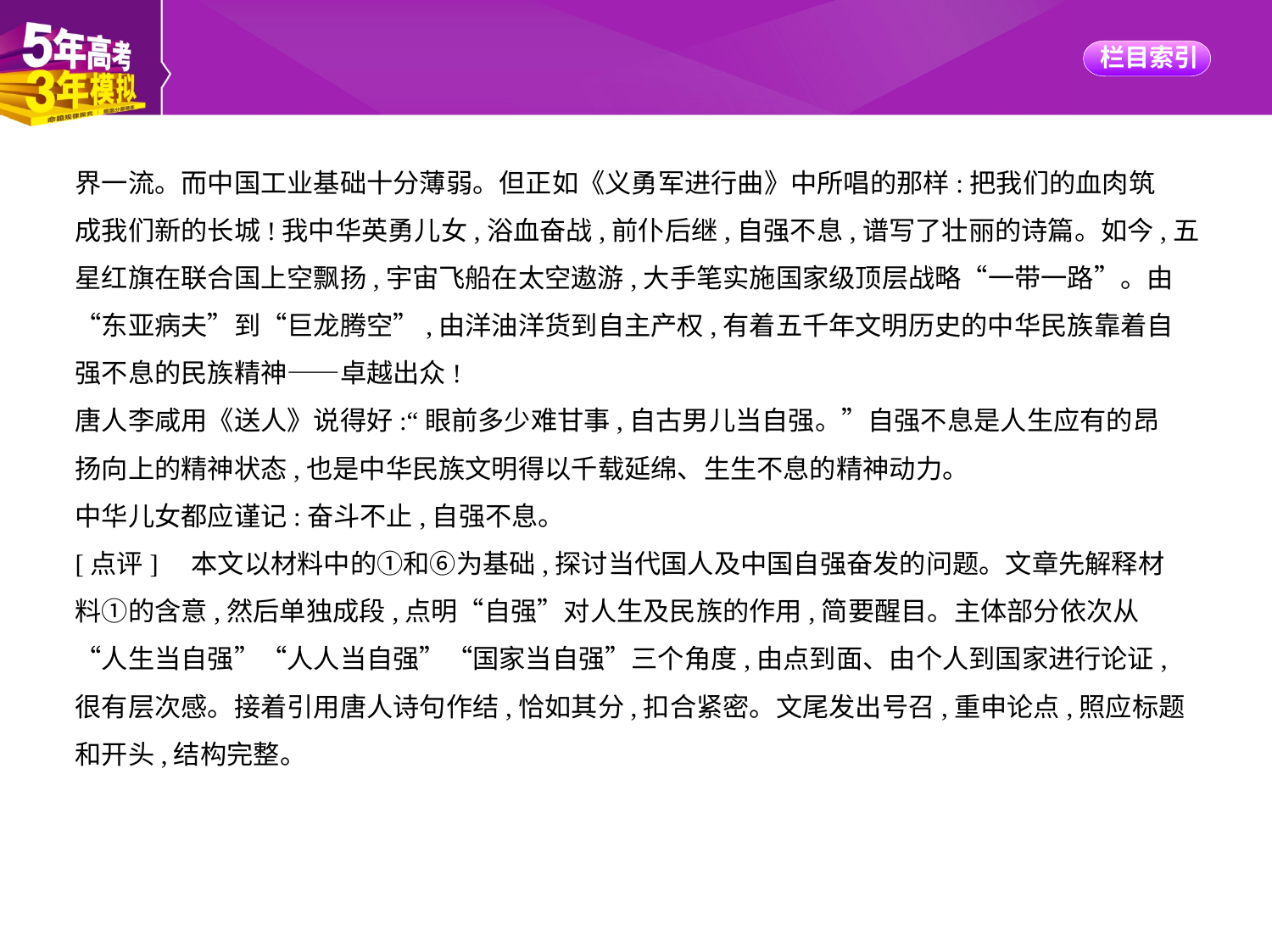

界一流。而中国工业基础十分薄弱。但正如《义勇军进行曲》中所唱的那样:把我们的血肉筑
成我们新的长城!我中华英勇儿女,浴血奋战,前仆后继,自强不息,谱写了壮丽的诗篇。如今,五
星红旗在联合国上空飘扬,宇宙飞船在太空遨游,大手笔实施国家级顶层战略“一带一路”。由
“东亚病夫”到“巨龙腾空”,由洋油洋货到自主产权,有着五千年文明历史的中华民族靠着自
强不息的民族精神——卓越出众!
唐人李咸用《送人》说得好:“眼前多少难甘事,自古男儿当自强。”自强不息是人生应有的昂
扬向上的精神状态,也是中华民族文明得以千载延绵、生生不息的精神动力。
中华儿女都应谨记:奋斗不止,自强不息。
[点评]　本文以材料中的①和⑥为基础,探讨当代国人及中国自强奋发的问题。文章先解释材
料①的含意,然后单独成段,点明“自强”对人生及民族的作用,简要醒目。主体部分依次从
“人生当自强”“人人当自强”“国家当自强”三个角度,由点到面、由个人到国家进行论证,
很有层次感。接着引用唐人诗句作结,恰如其分,扣合紧密。文尾发出号召,重申论点,照应标题
和开头,结构完整。